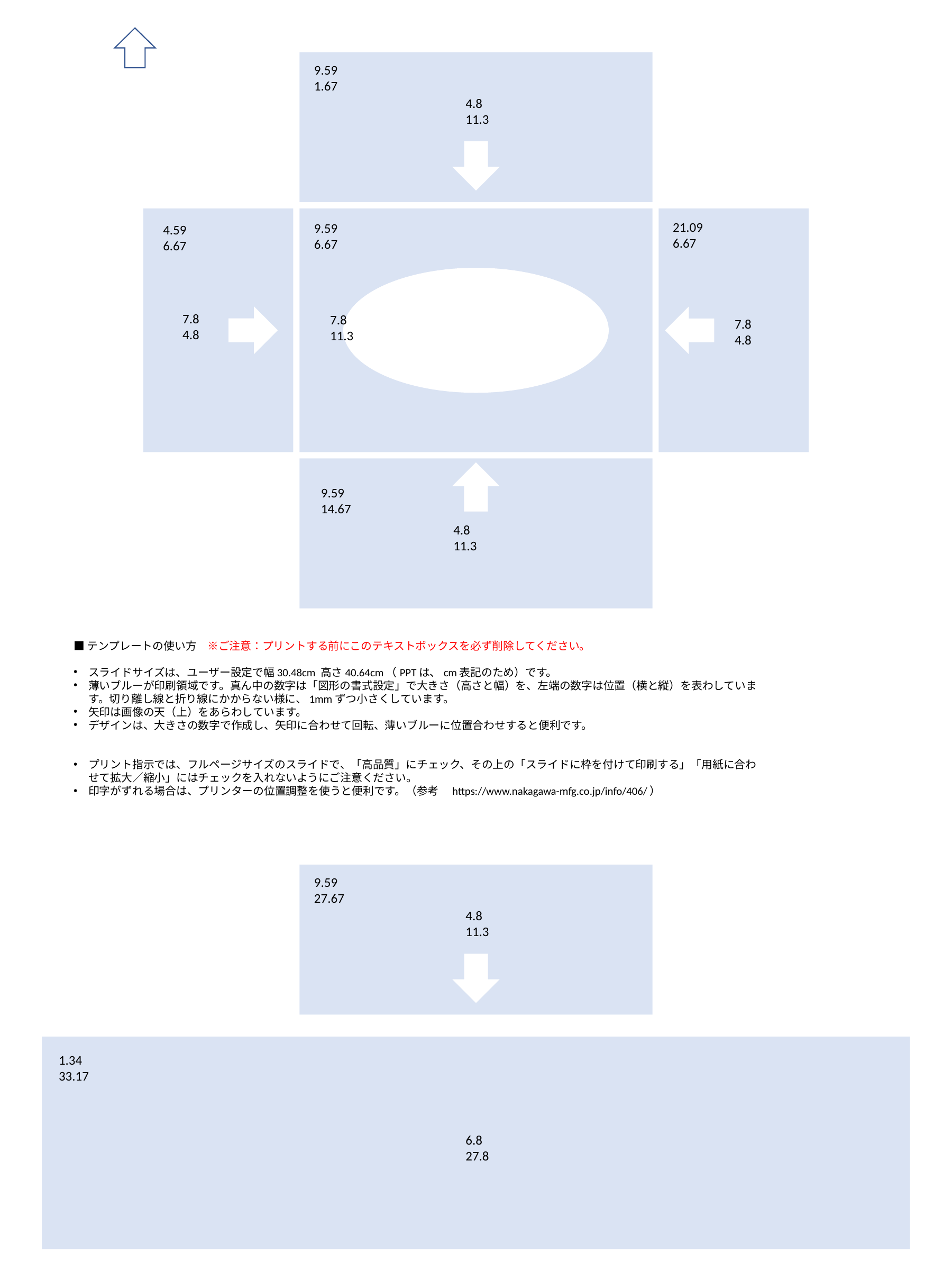

9.59
1.67
4.8
11.3

4.59
6.67
7.8
4.8

9.59
6.67

7.8
11.3

21.09
6.67

7.8
4.8

9.59
14.67
4.8
11.3
■テンプレートの使い方　※ご注意：プリントする前にこのテキストボックスを必ず削除してください。

スライドサイズは、ユーザー設定で幅30.48cm 高さ40.64cm（PPTは、cm表記のため）です。
薄いブルーが印刷領域です。真ん中の数字は「図形の書式設定」で大きさ（高さと幅）を、左端の数字は位置（横と縦）を表わしています。切り離し線と折り線にかからない様に、1mmずつ小さくしています。
矢印は画像の天（上）をあらわしています。
デザインは、大きさの数字で作成し、矢印に合わせて回転、薄いブルーに位置合わせすると便利です。

プリント指示では、フルページサイズのスライドで、「高品質」にチェック、その上の「スライドに枠を付けて印刷する」「用紙に合わせて拡大／縮小」にはチェックを入れないようにご注意ください。
印字がずれる場合は、プリンターの位置調整を使うと便利です。（参考　https://www.nakagawa-mfg.co.jp/info/406/）

9.59
27.67
4.8
11.3

1.34
33.17
6.8
27.8